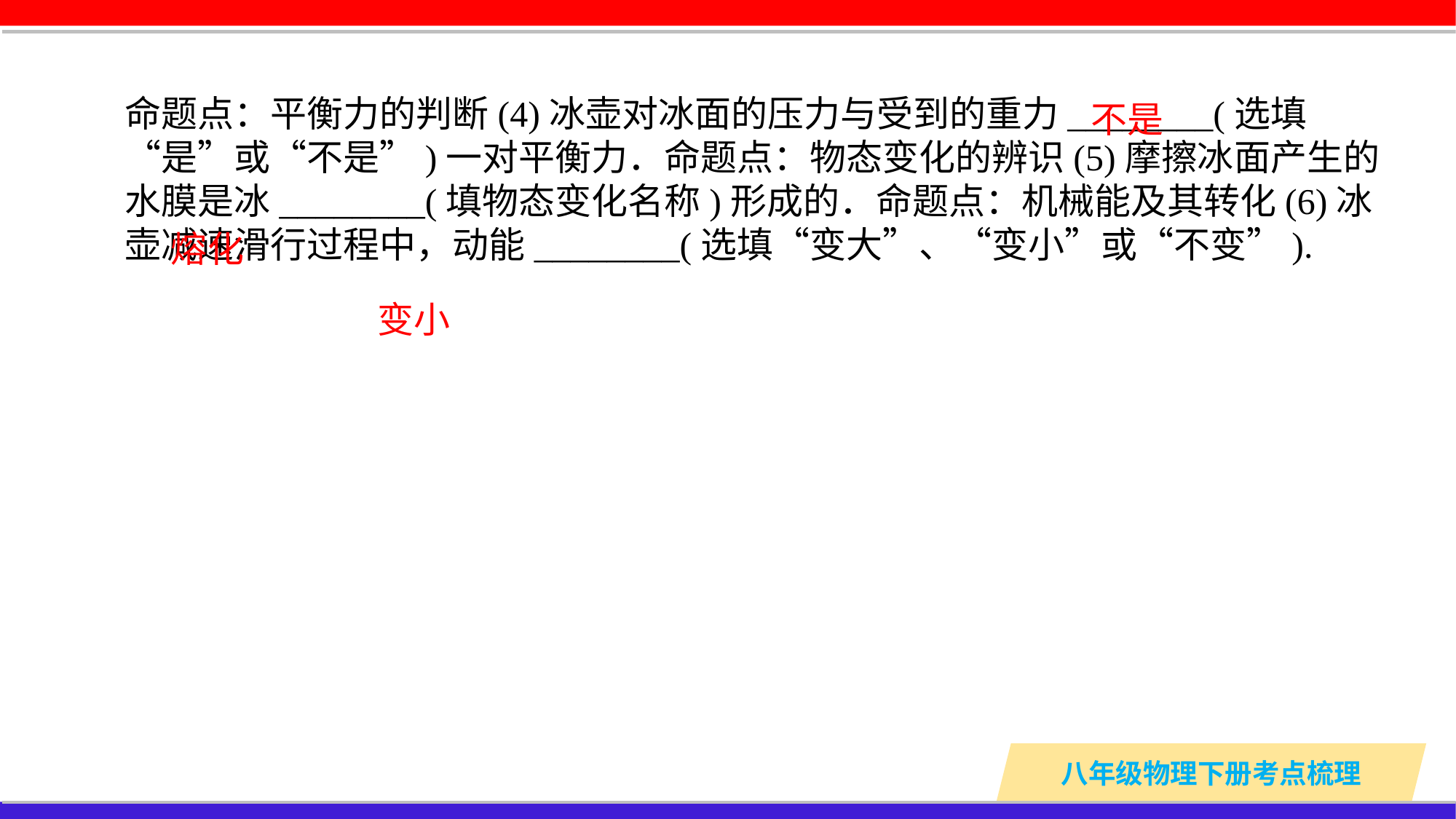

命题点：平衡力的判断(4)冰壶对冰面的压力与受到的重力________(选填“是”或“不是”)一对平衡力．命题点：物态变化的辨识(5)摩擦冰面产生的水膜是冰________(填物态变化名称)形成的．命题点：机械能及其转化(6)冰壶减速滑行过程中，动能________(选填“变大”、“变小”或“不变”).

不是
熔化
变小